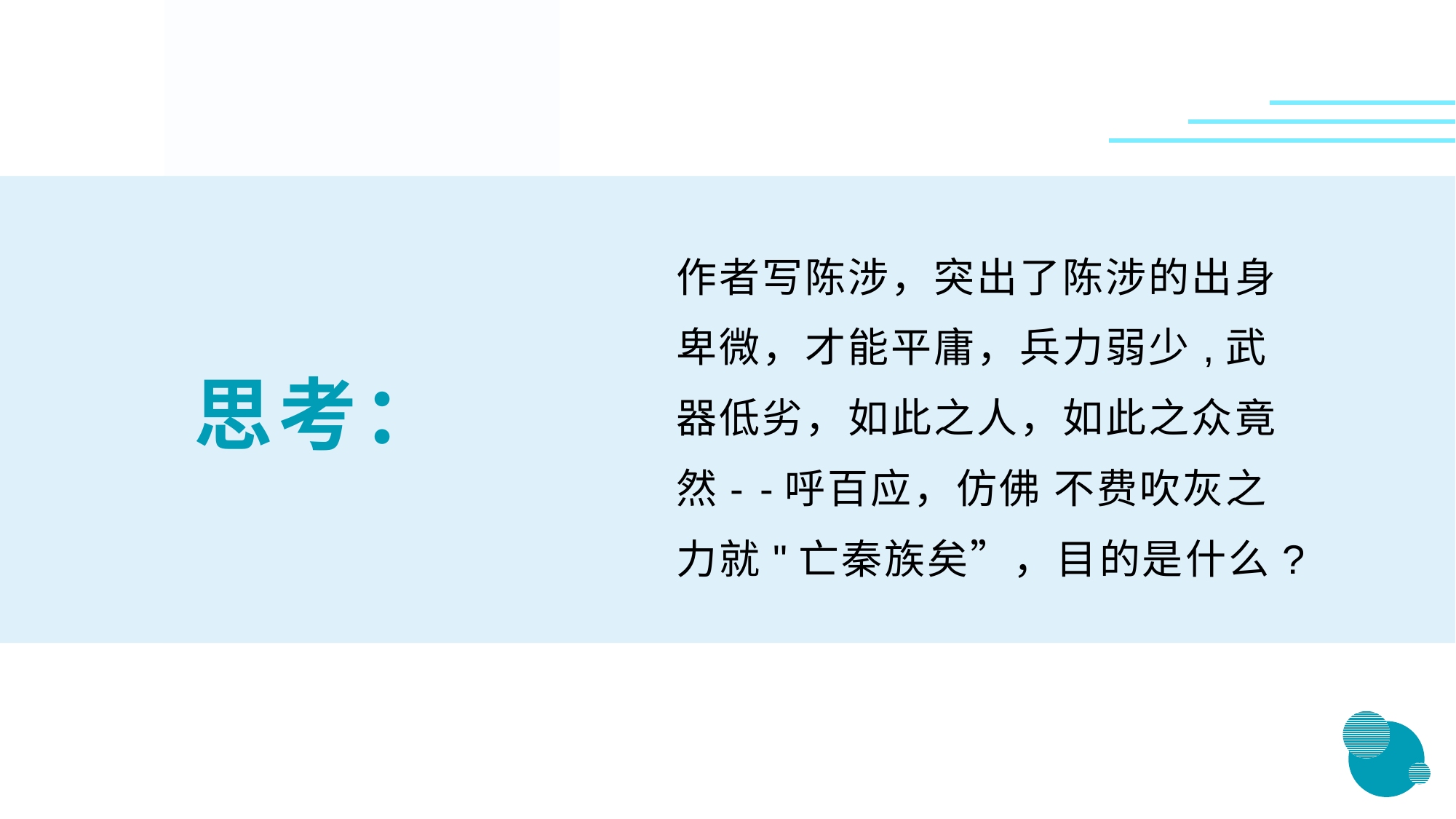

作者写陈涉，突出了陈涉的出身卑微，才能平庸，兵力弱少,武器低劣，如此之人，如此之众竟然- -呼百应，仿佛 不费吹灰之力就"亡秦族矣”，目的是什么?
思考：